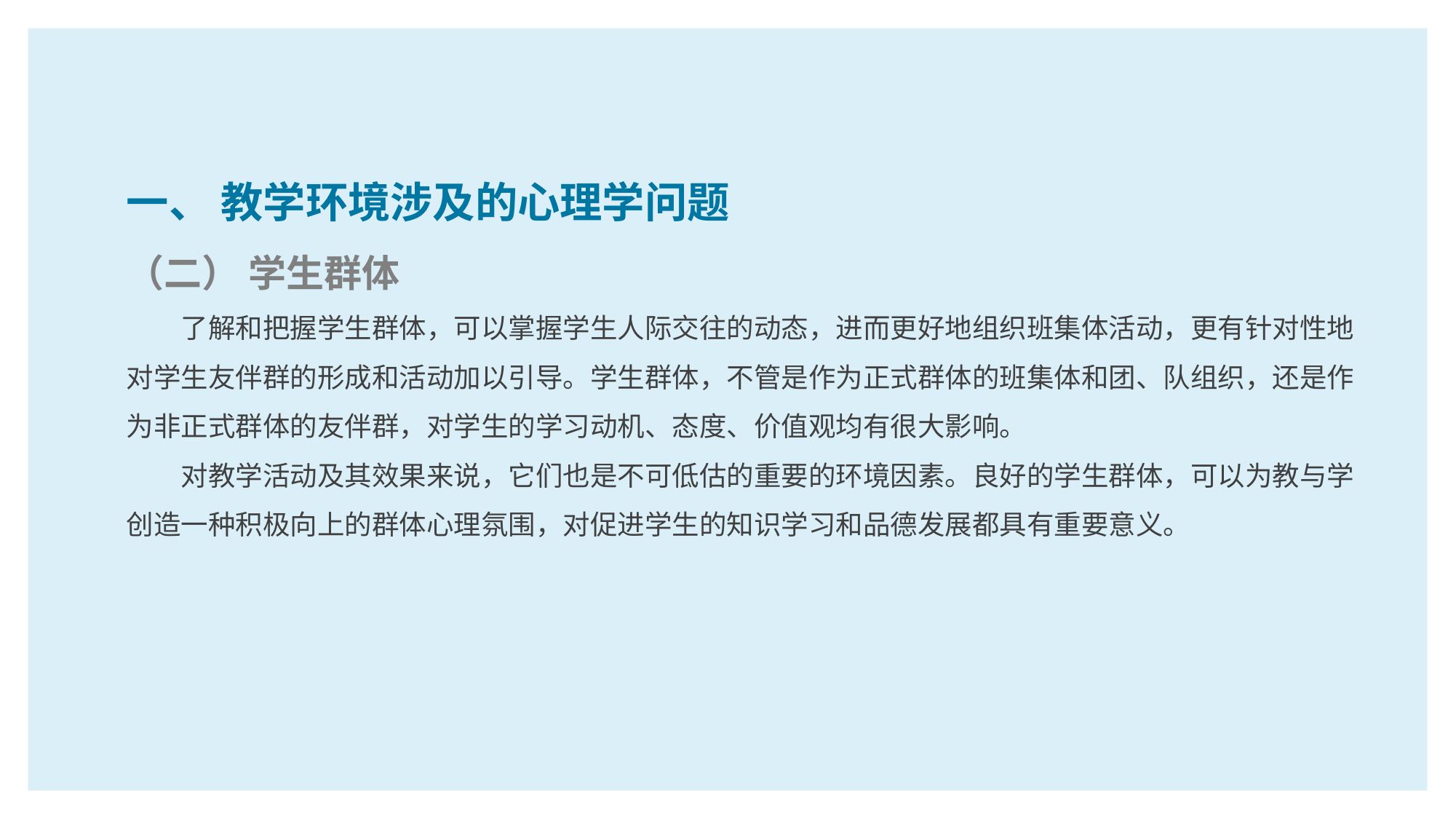

一、 教学环境涉及的心理学问题
（二） 学生群体
了解和把握学生群体，可以掌握学生人际交往的动态，进而更好地组织班集体活动，更有针对性地对学生友伴群的形成和活动加以引导。学生群体，不管是作为正式群体的班集体和团、队组织，还是作为非正式群体的友伴群，对学生的学习动机、态度、价值观均有很大影响。
对教学活动及其效果来说，它们也是不可低估的重要的环境因素。良好的学生群体，可以为教与学创造一种积极向上的群体心理氛围，对促进学生的知识学习和品德发展都具有重要意义。